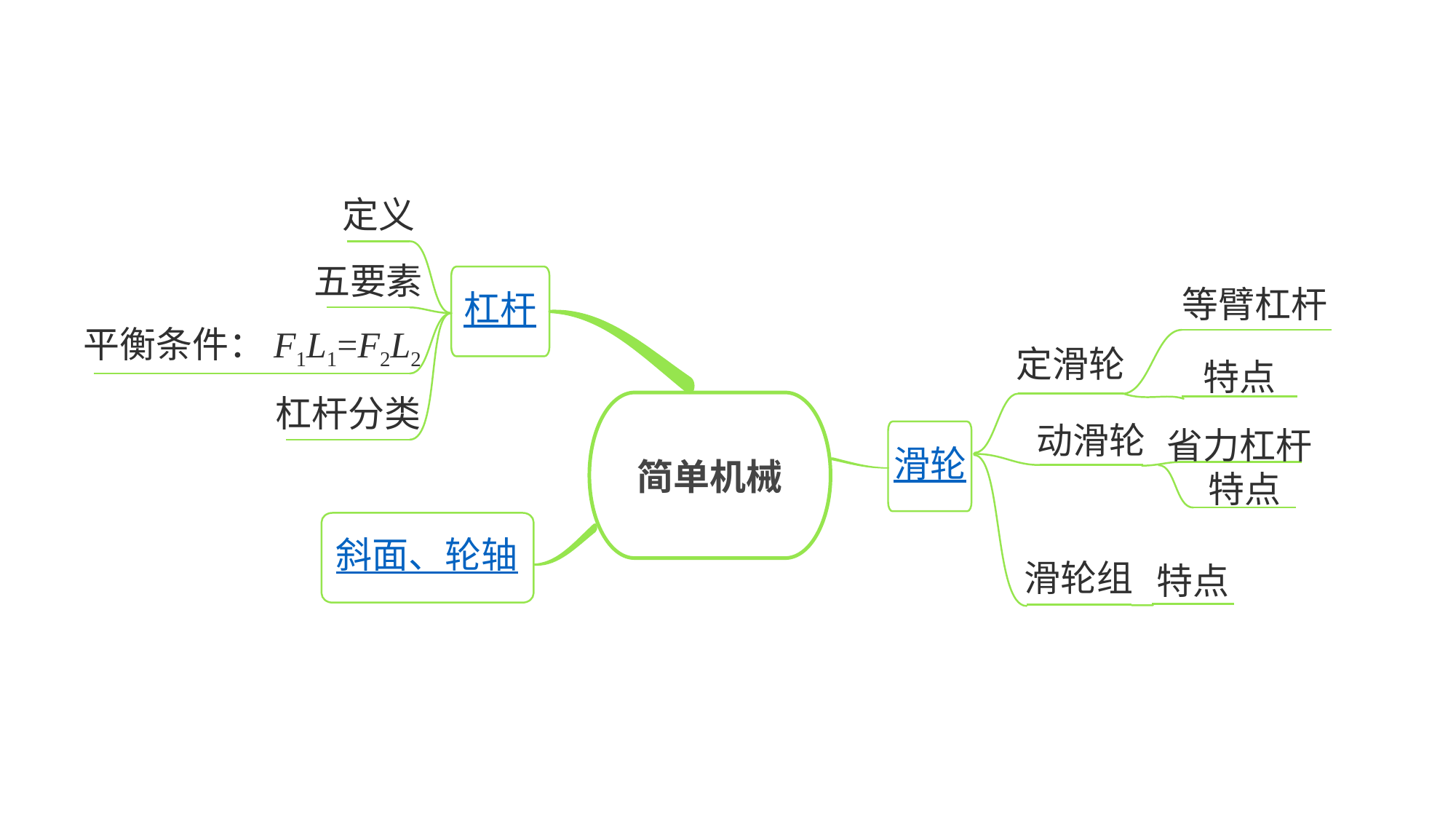

定义

五要素

杠杆

等臂杠杆

平衡条件：F1L1=F2L2

定滑轮

特点

杠杆分类
简单机械
动滑轮

滑轮

省力杠杆

特点

斜面、轮轴

滑轮组
特点